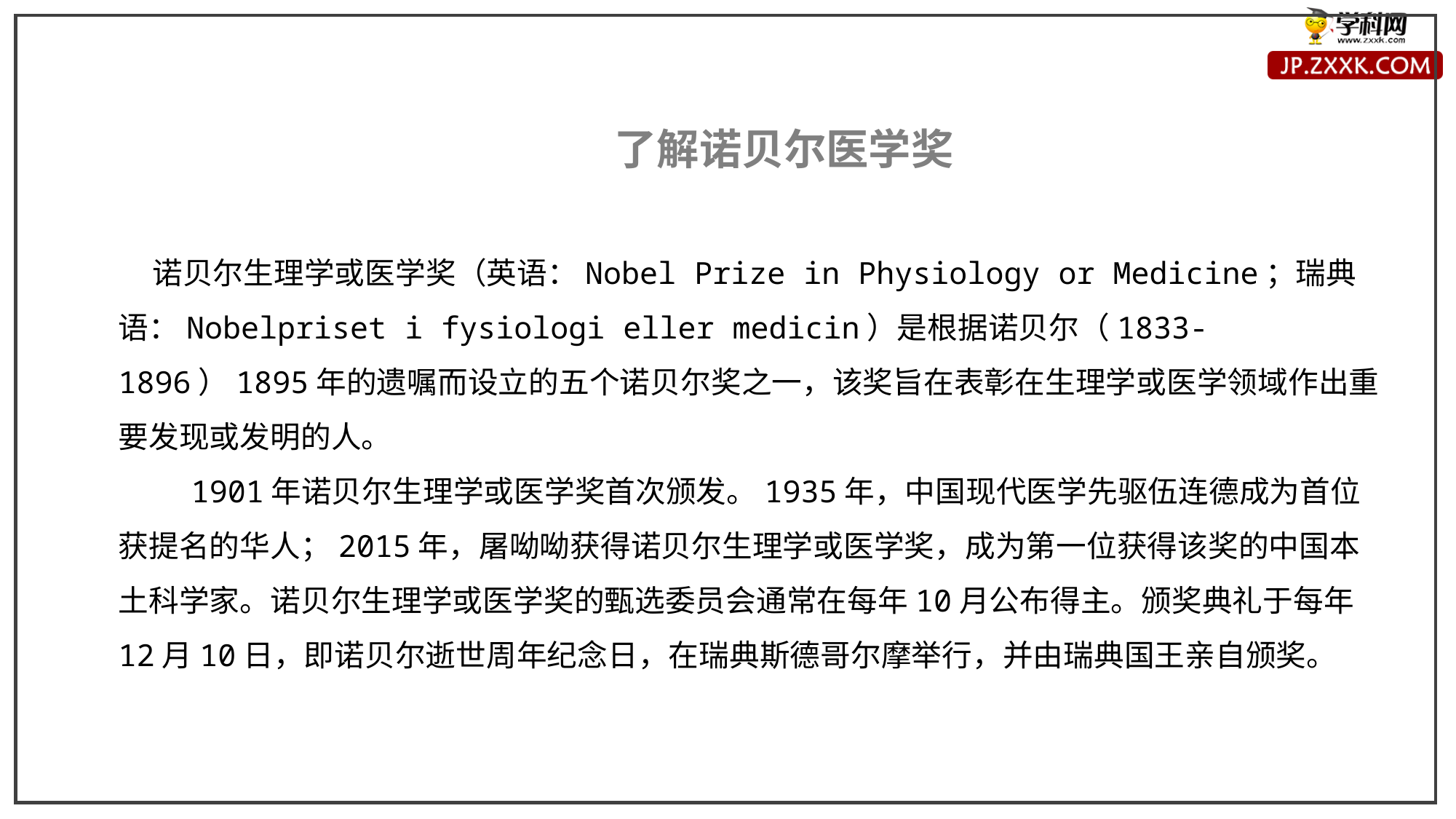

了解诺贝尔医学奖
    诺贝尔生理学或医学奖（英语：Nobel Prize in Physiology or Medicine；瑞典语：Nobelpriset i fysiologi eller medicin）是根据诺贝尔（1833-1896）1895年的遗嘱而设立的五个诺贝尔奖之一，该奖旨在表彰在生理学或医学领域作出重要发现或发明的人。
    1901年诺贝尔生理学或医学奖首次颁发。1935年，中国现代医学先驱伍连德成为首位获提名的华人；2015年，屠呦呦获得诺贝尔生理学或医学奖，成为第一位获得该奖的中国本土科学家。诺贝尔生理学或医学奖的甄选委员会通常在每年10月公布得主。颁奖典礼于每年12月10日，即诺贝尔逝世周年纪念日，在瑞典斯德哥尔摩举行，并由瑞典国王亲自颁奖。